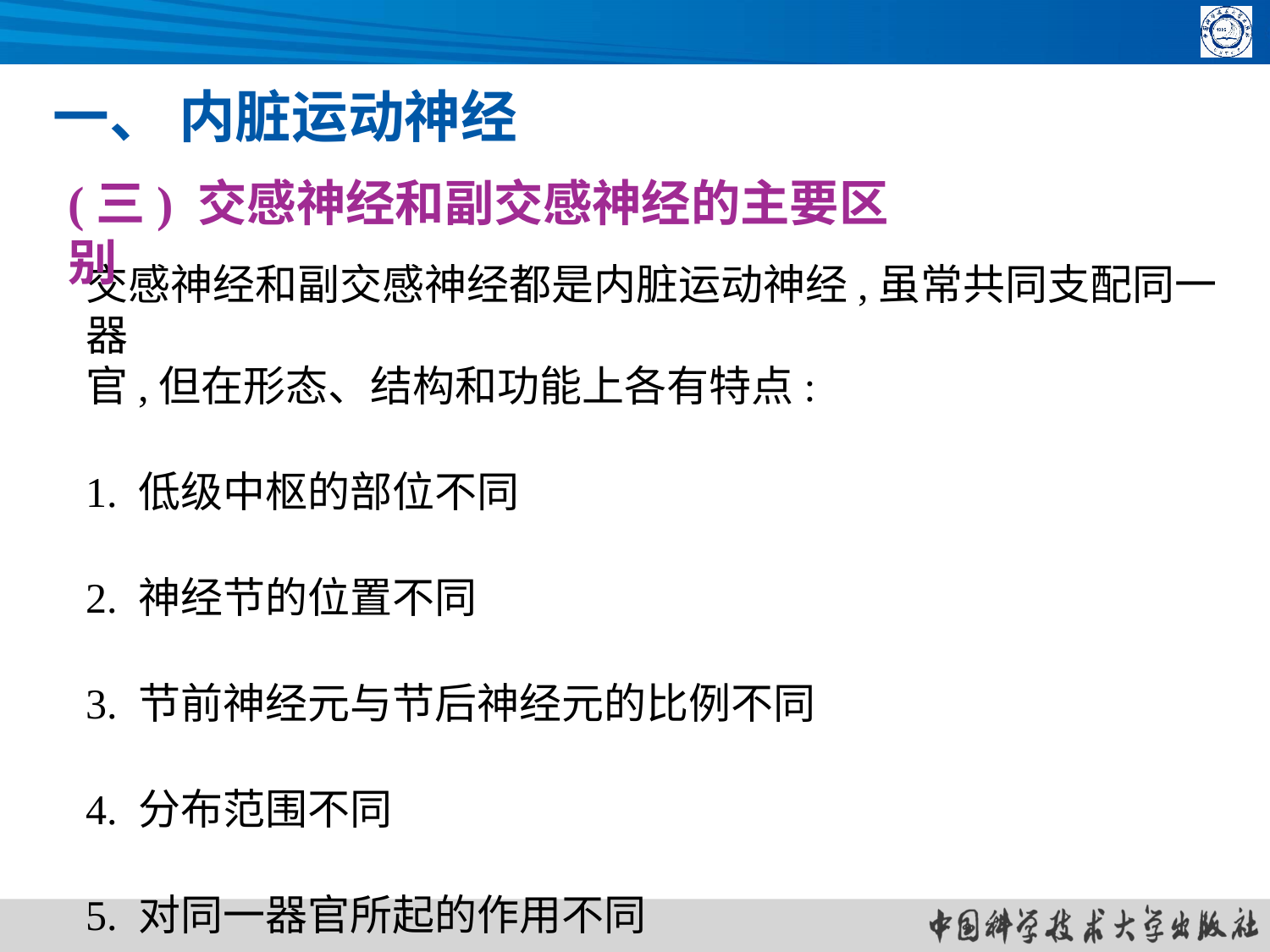

一、 内脏运动神经
(三) 交感神经和副交感神经的主要区别
交感神经和副交感神经都是内脏运动神经,虽常共同支配同一器
官,但在形态、结构和功能上各有特点:
1. 低级中枢的部位不同
2. 神经节的位置不同
3. 节前神经元与节后神经元的比例不同
4. 分布范围不同
5. 对同一器官所起的作用不同